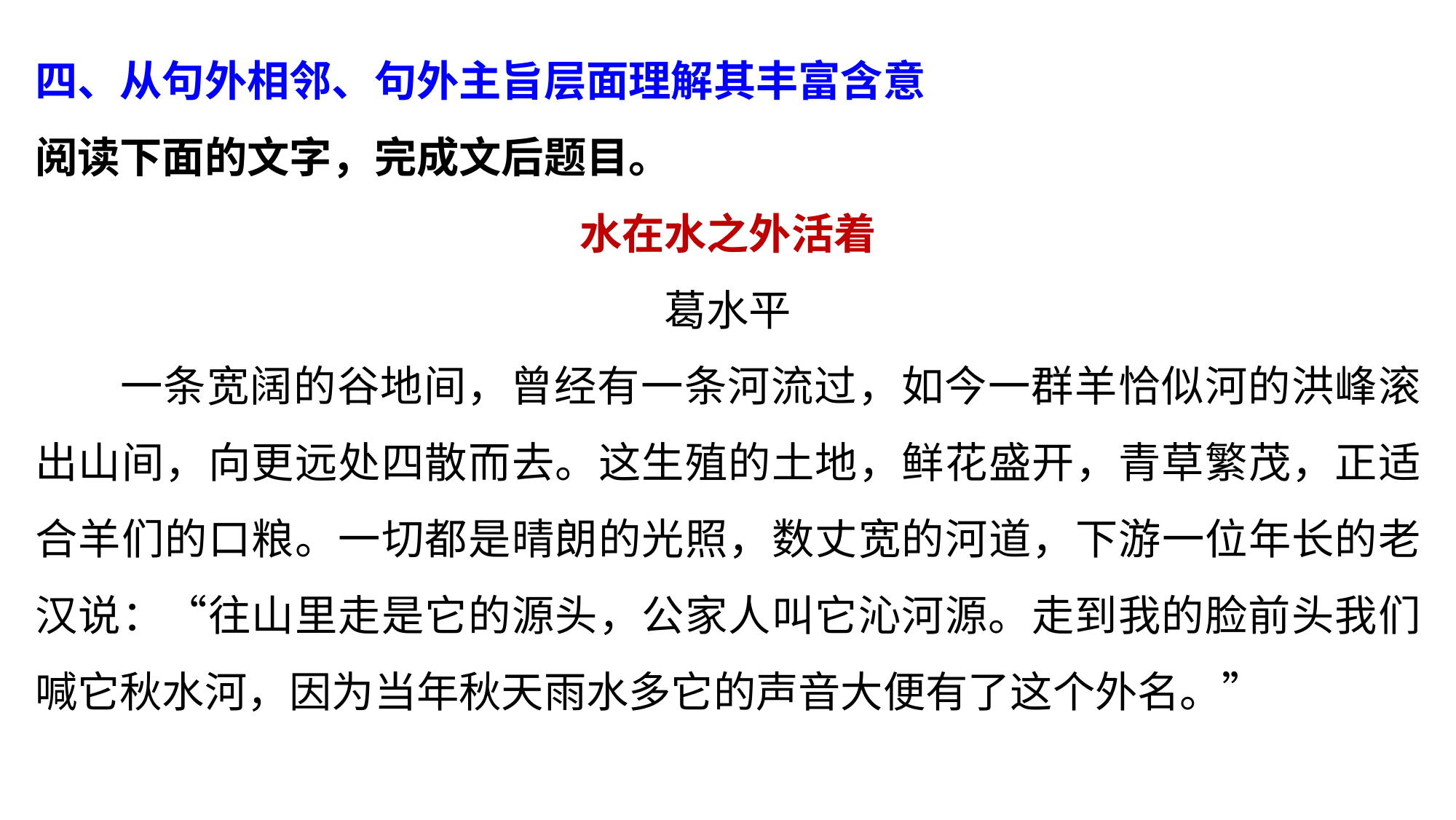

四、从句外相邻、句外主旨层面理解其丰富含意
阅读下面的文字，完成文后题目。
水在水之外活着
葛水平
一条宽阔的谷地间，曾经有一条河流过，如今一群羊恰似河的洪峰滚出山间，向更远处四散而去。这生殖的土地，鲜花盛开，青草繁茂，正适合羊们的口粮。一切都是晴朗的光照，数丈宽的河道，下游一位年长的老汉说：“往山里走是它的源头，公家人叫它沁河源。走到我的脸前头我们喊它秋水河，因为当年秋天雨水多它的声音大便有了这个外名。”